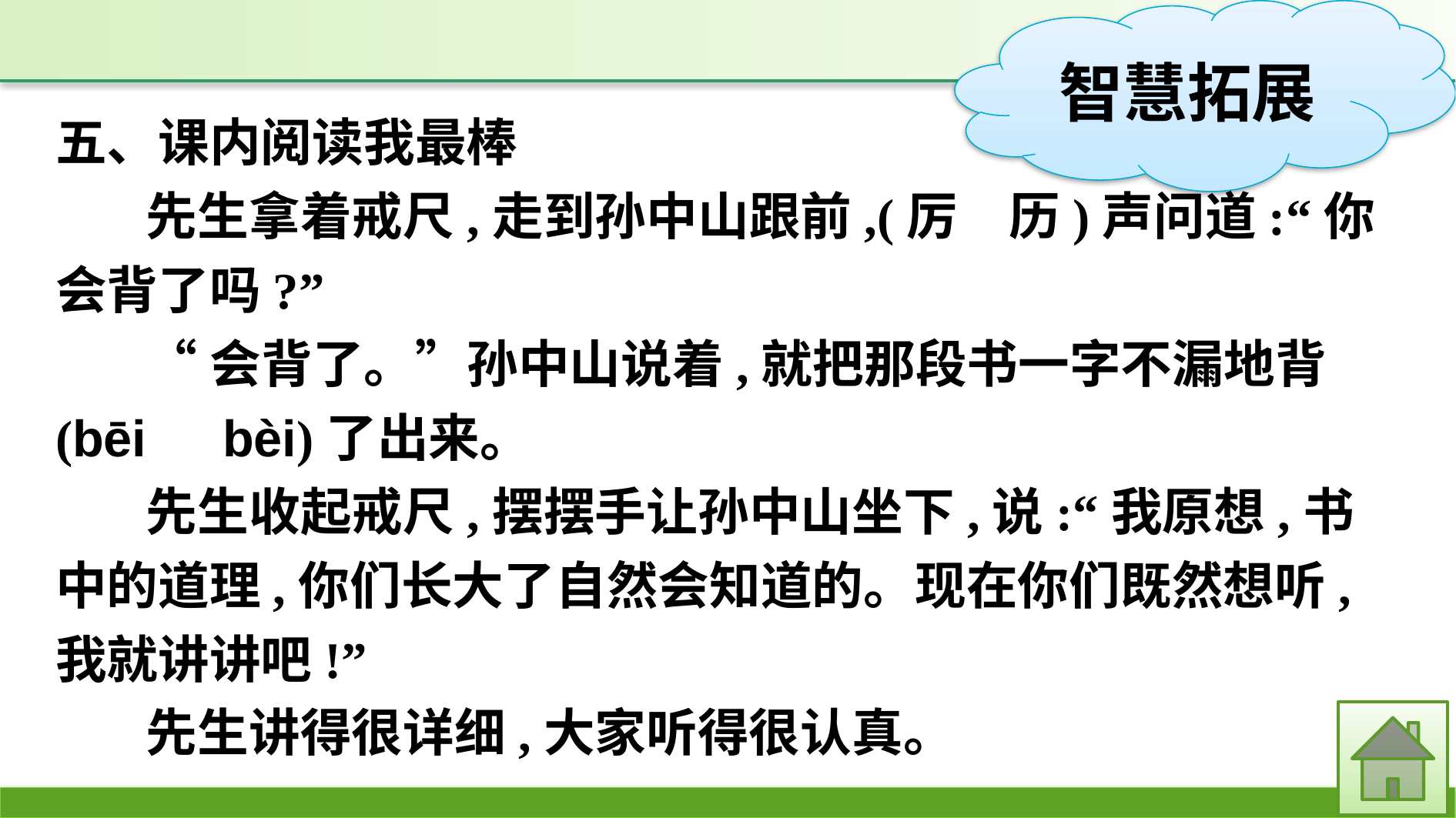

五、课内阅读我最棒
先生拿着戒尺,走到孙中山跟前,(厉　历)声问道:“你会背了吗?”
“会背了。”孙中山说着,就把那段书一字不漏地背(bēi　bèi)了出来。
先生收起戒尺,摆摆手让孙中山坐下,说:“我原想,书中的道理,你们长大了自然会知道的。现在你们既然想听,我就讲讲吧!”
先生讲得很详细,大家听得很认真。